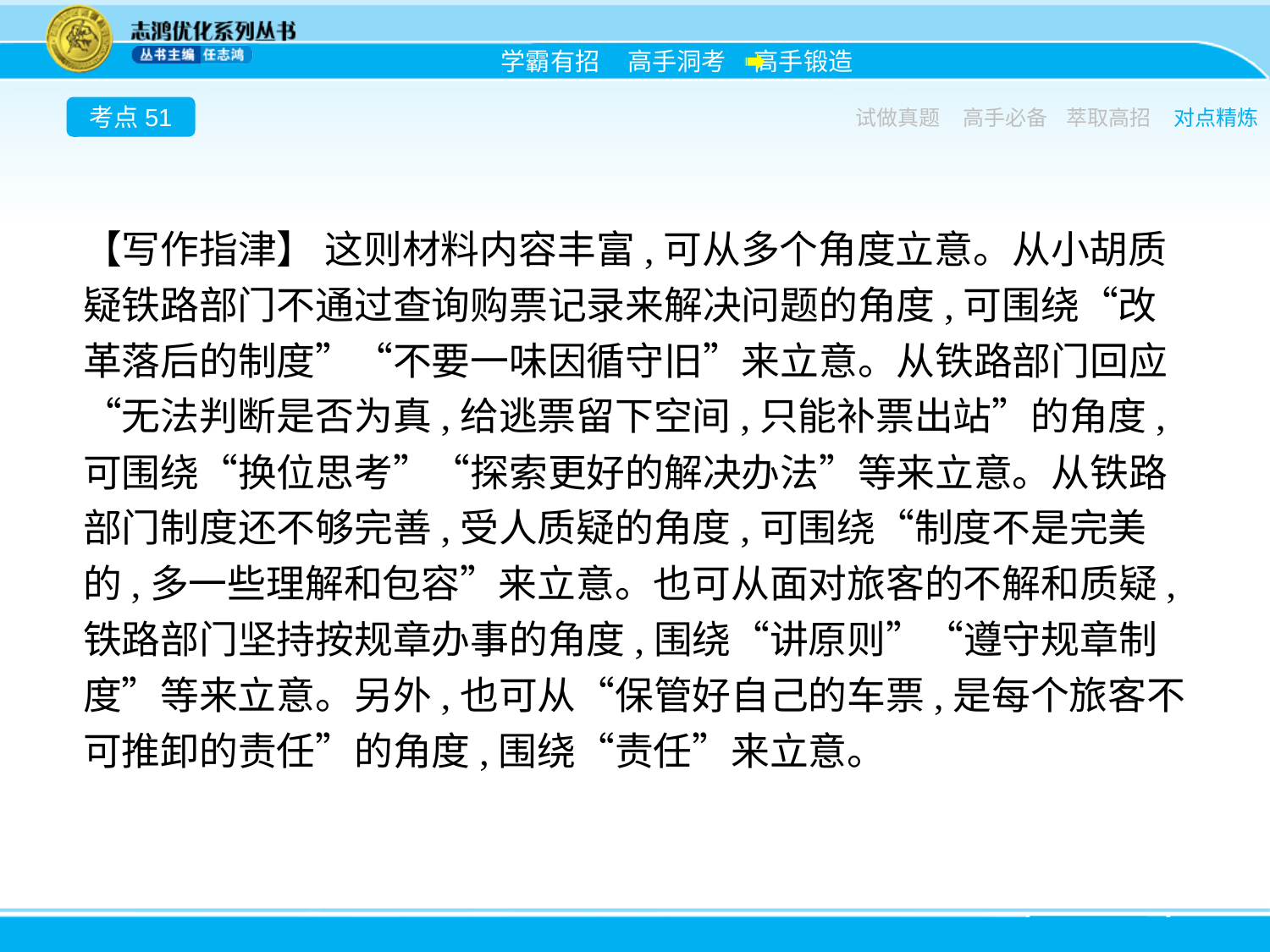

考点51
试做真题
高手必备
萃取高招
对点精炼
【写作指津】 这则材料内容丰富,可从多个角度立意。从小胡质疑铁路部门不通过查询购票记录来解决问题的角度,可围绕“改革落后的制度”“不要一味因循守旧”来立意。从铁路部门回应“无法判断是否为真,给逃票留下空间,只能补票出站”的角度,可围绕“换位思考”“探索更好的解决办法”等来立意。从铁路部门制度还不够完善,受人质疑的角度,可围绕“制度不是完美的,多一些理解和包容”来立意。也可从面对旅客的不解和质疑,铁路部门坚持按规章办事的角度,围绕“讲原则”“遵守规章制度”等来立意。另外,也可从“保管好自己的车票,是每个旅客不可推卸的责任”的角度,围绕“责任”来立意。